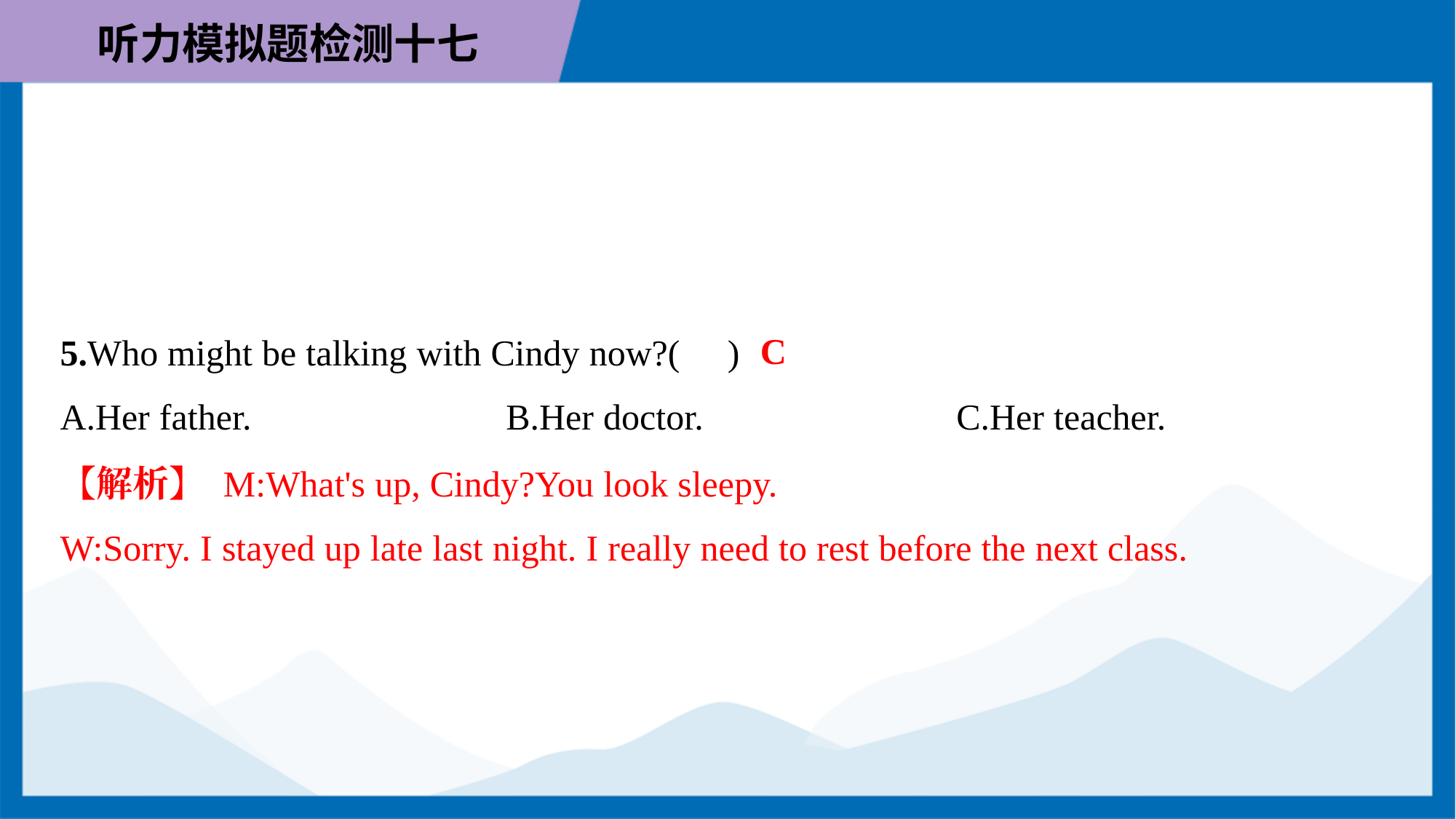

C
5.Who might be talking with Cindy now?(     )
A.Her father.	B.Her doctor.	C.Her teacher.
【解析】 M:What's up, Cindy?You look sleepy.
W:Sorry. I stayed up late last night. I really need to rest before the next class.